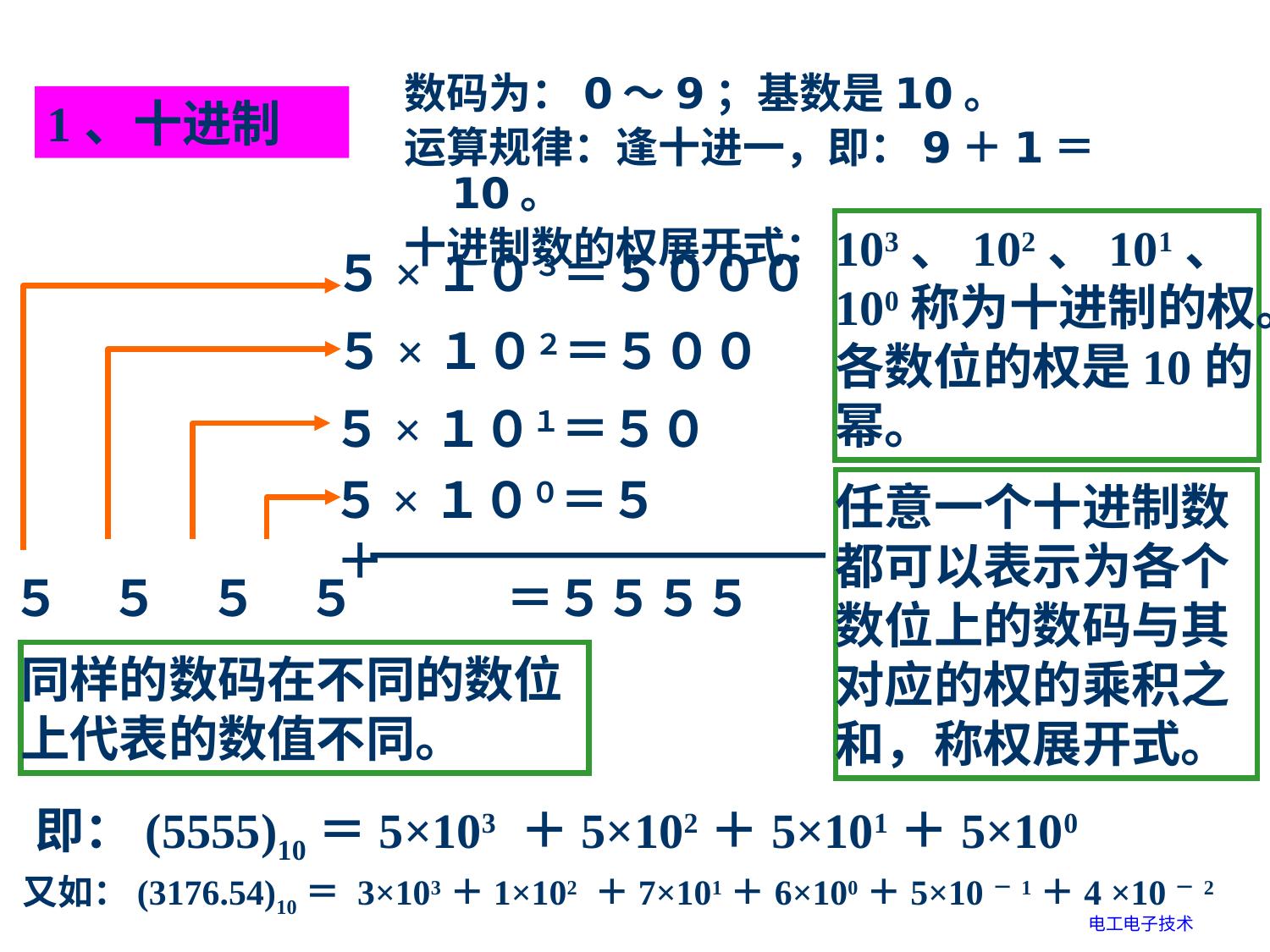

数码为：0～9；基数是10。
运算规律：逢十进一，即：9＋1＝10。
十进制数的权展开式：
1、十进制
103、102、101、100称为十进制的权。各数位的权是10的幂。
５×１０３＝５０００

５×１０２＝５００

５×１０１＝５０

５×１００＝５
任意一个十进制数都可以表示为各个数位上的数码与其对应的权的乘积之和，称权展开式。

＋

５　５　５　５
＝５５５５
同样的数码在不同的数位上代表的数值不同。
即：(5555)10＝5×103 ＋5×102＋5×101＋5×100
又如：(3176.54)10＝ 3×103＋1×102 ＋7×101＋6×100＋5×10－1＋4 ×10－2
电工电子技术